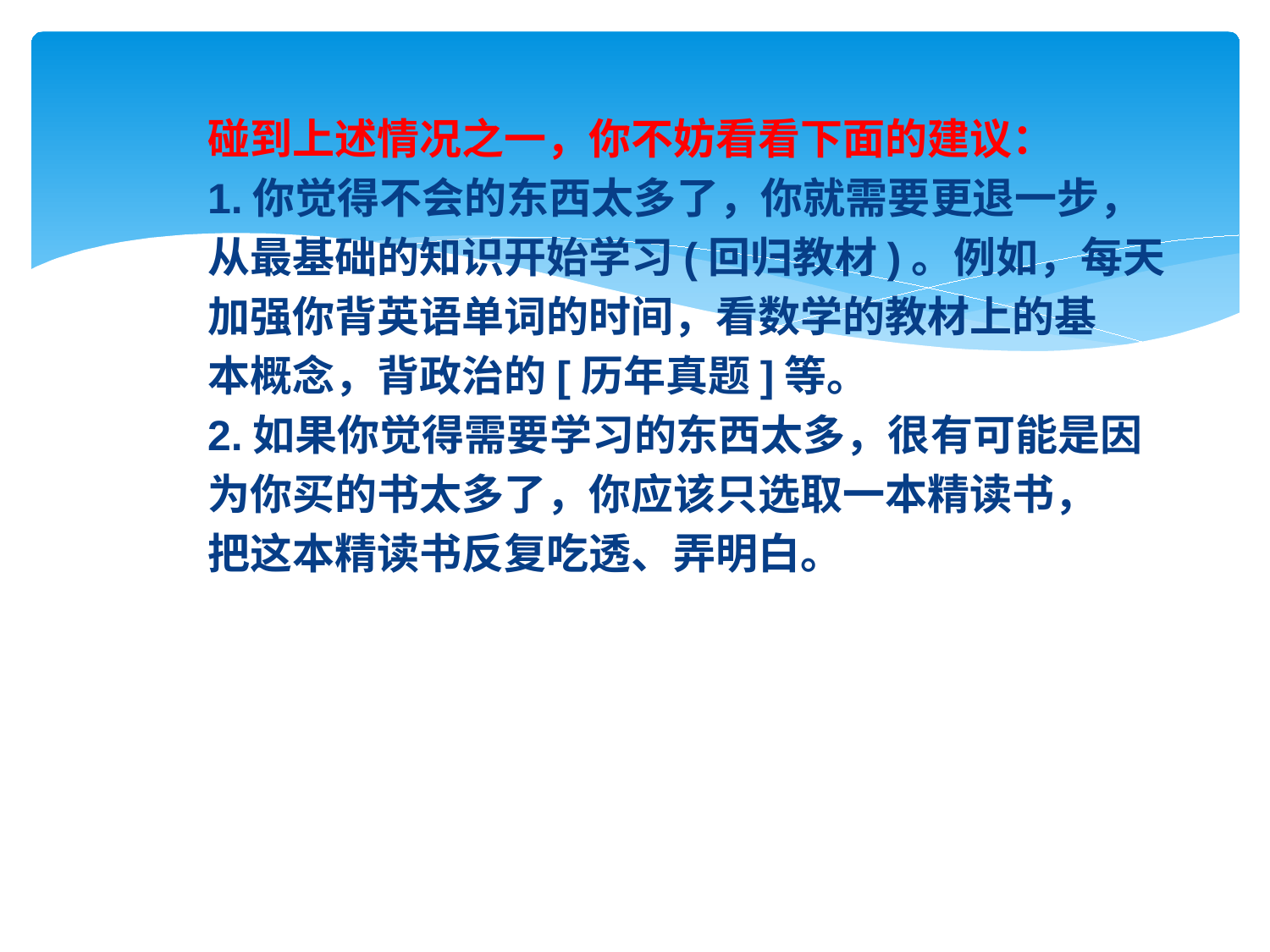

碰到上述情况之一，你不妨看看下面的建议：
1.你觉得不会的东西太多了，你就需要更退一步，
从最基础的知识开始学习(回归教材)。例如，每天
加强你背英语单词的时间，看数学的教材上的基
本概念，背政治的[历年真题]等。
2.如果你觉得需要学习的东西太多，很有可能是因
为你买的书太多了，你应该只选取一本精读书，
把这本精读书反复吃透、弄明白。